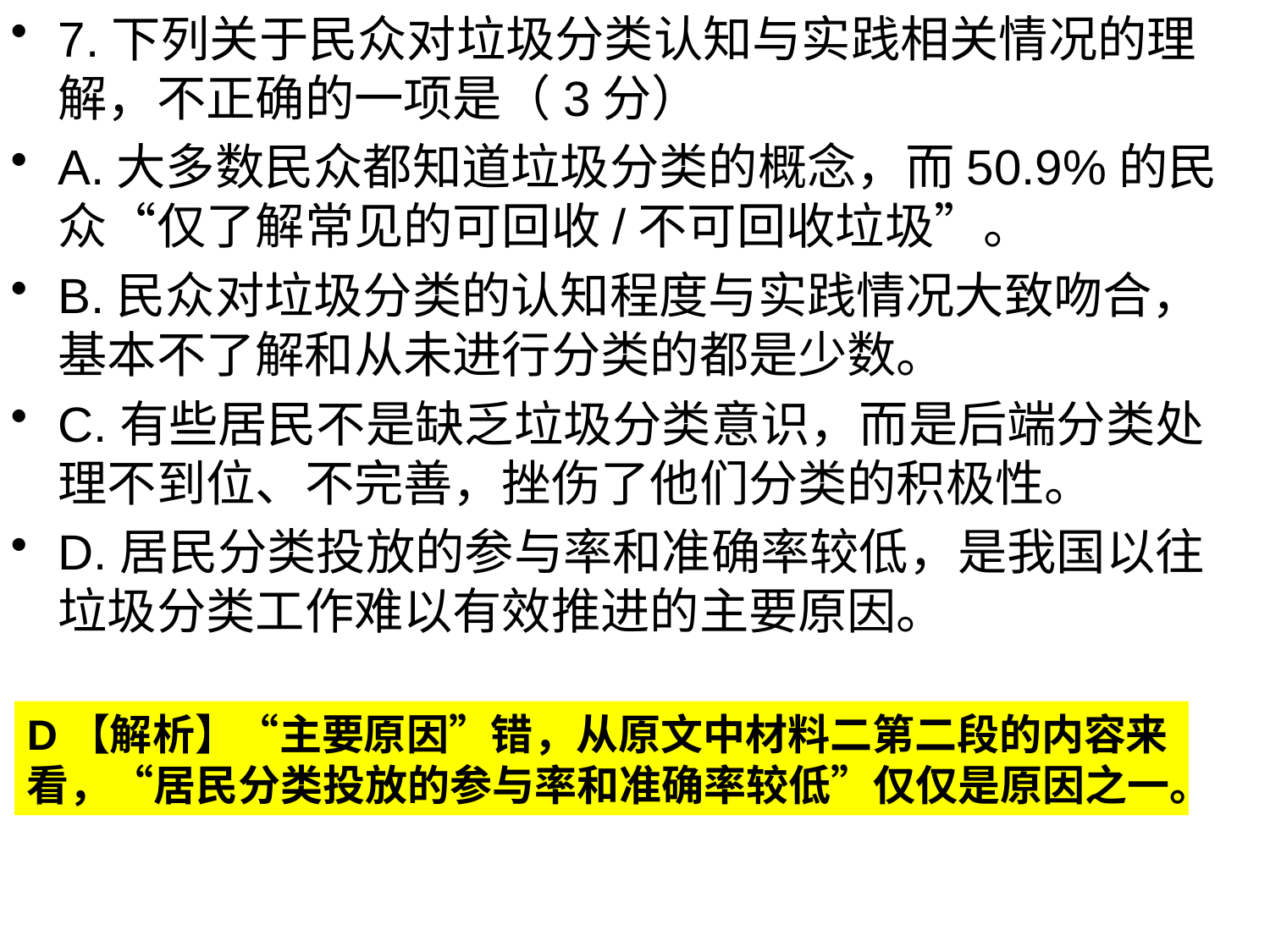

7.下列关于民众对垃圾分类认知与实践相关情况的理解，不正确的一项是（3分）
A.大多数民众都知道垃圾分类的概念，而50.9%的民众“仅了解常见的可回收/不可回收垃圾”。
B.民众对垃圾分类的认知程度与实践情况大致吻合，基本不了解和从未进行分类的都是少数。
C.有些居民不是缺乏垃圾分类意识，而是后端分类处理不到位、不完善，挫伤了他们分类的积极性。
D.居民分类投放的参与率和准确率较低，是我国以往垃圾分类工作难以有效推进的主要原因。
#
D【解析】“主要原因”错，从原文中材料二第二段的内容来看，“居民分类投放的参与率和准确率较低”仅仅是原因之一。